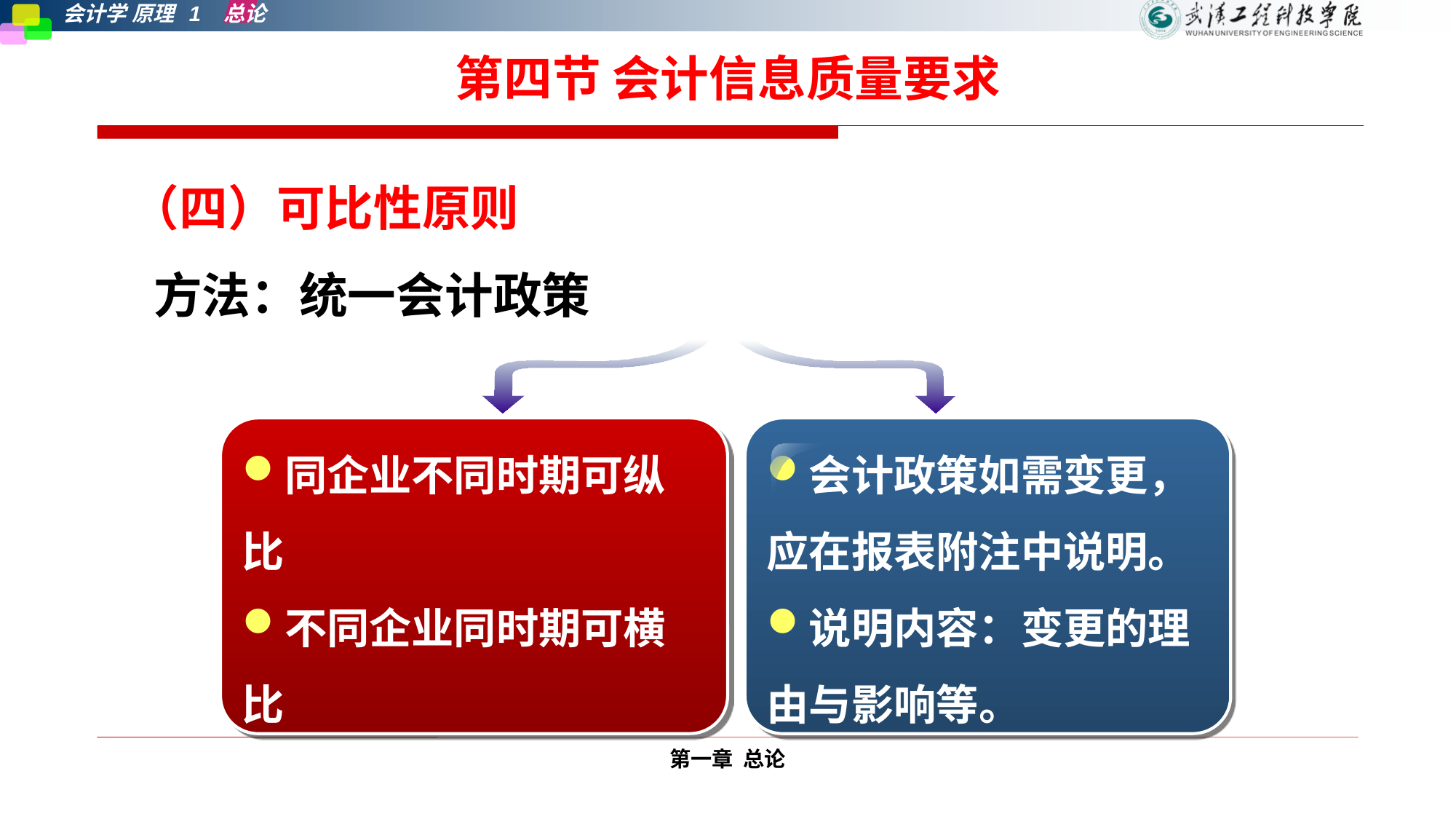

# 第四节 会计信息质量要求
（四）可比性原则
 方法：统一会计政策

同企业不同时期可纵比
不同企业同时期可横比
会计政策如需变更，应在报表附注中说明。
说明内容：变更的理由与影响等。

第一章  总论